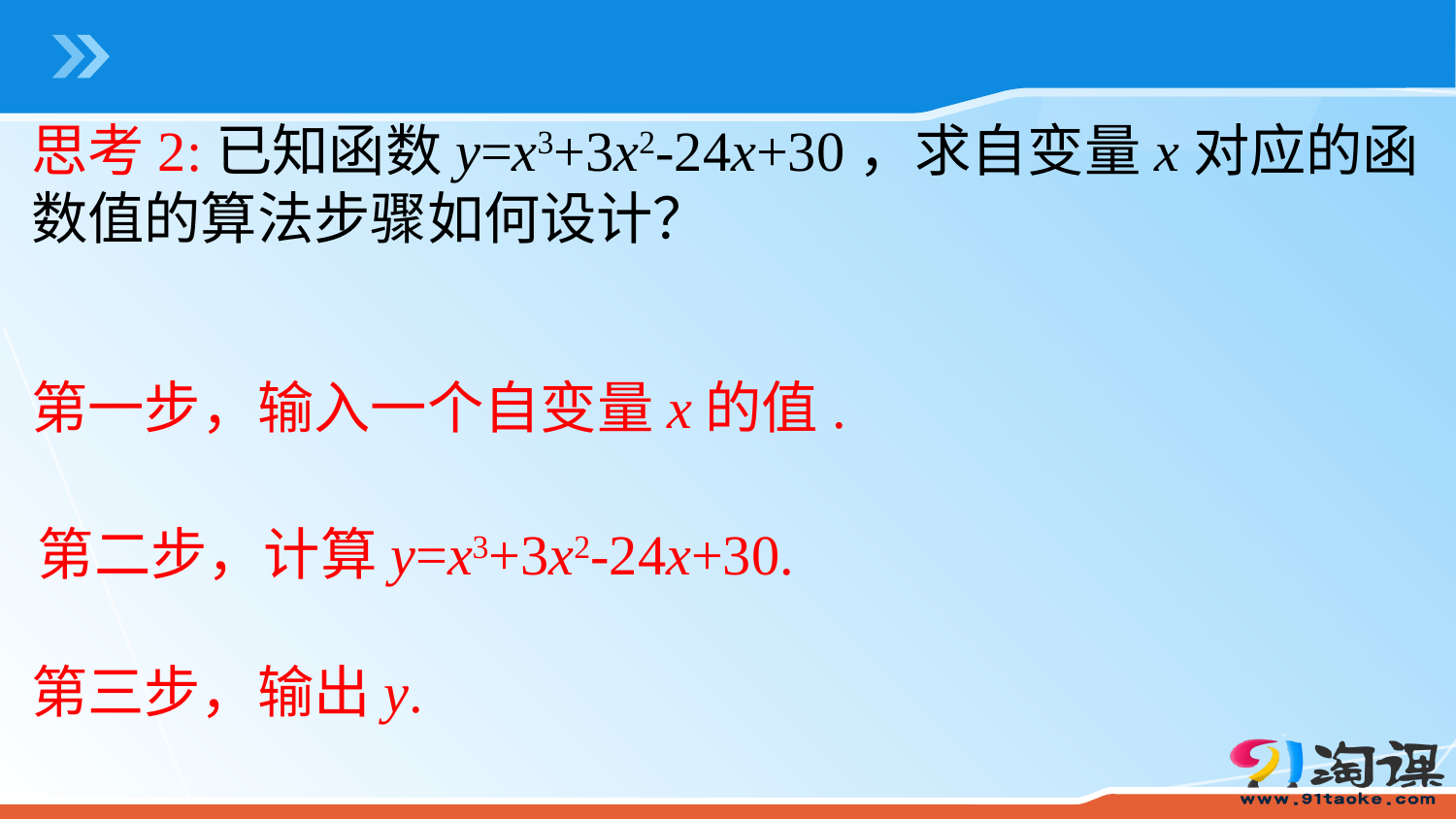

思考2:已知函数y=x3+3x2-24x+30，求自变量x对应的函数值的算法步骤如何设计？
第一步，输入一个自变量x的值.
第二步，计算y=x3+3x2-24x+30.
第三步，输出y.